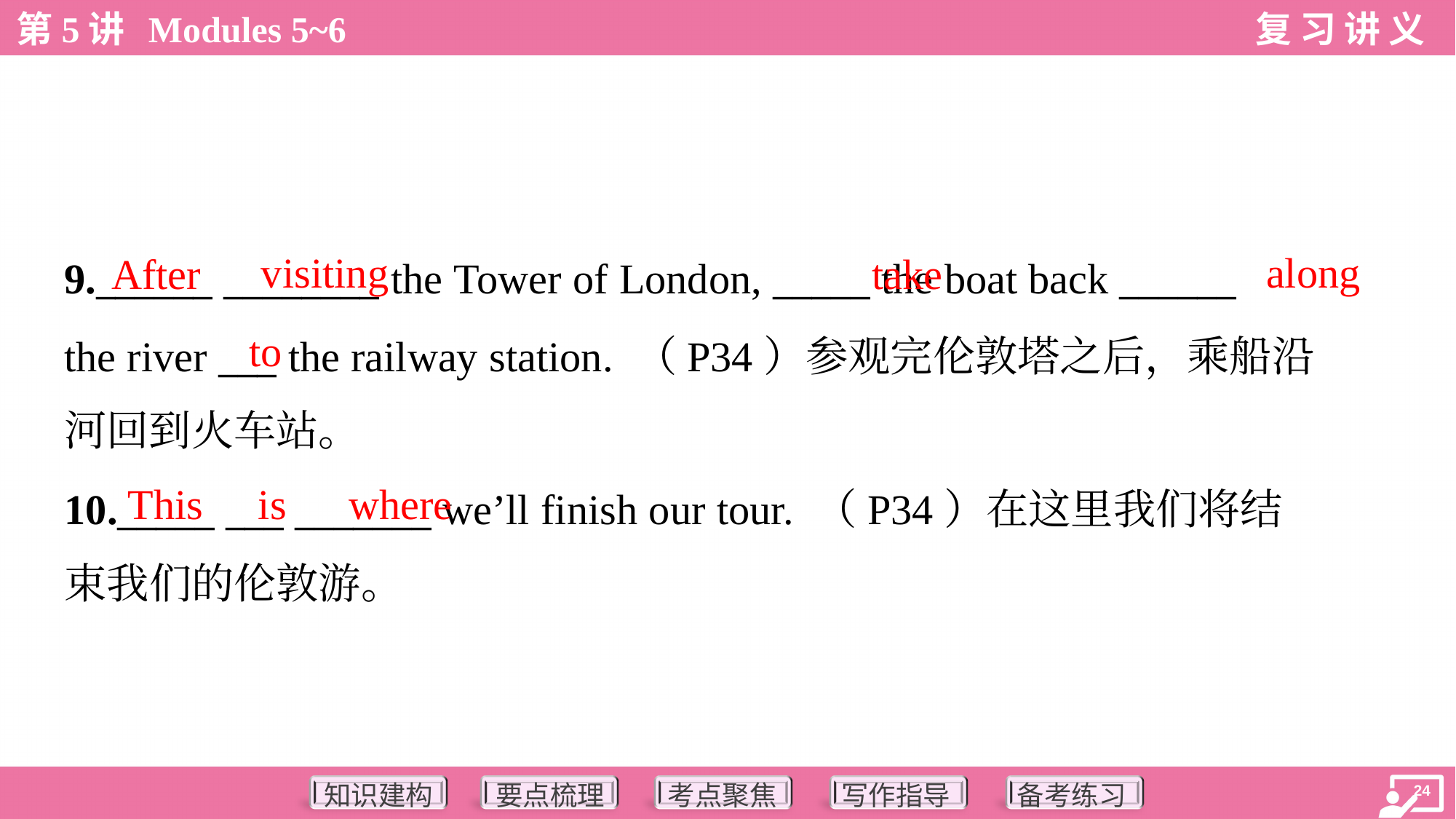

visiting
along
After
take
9.______ ________ the Tower of London, _____ the boat back ______
the river ___ the railway station. （P34）参观完伦敦塔之后，乘船沿
河回到火车站。
to
This
is
where
10._____ ___ _______ we’ll finish our tour. （P34）在这里我们将结
束我们的伦敦游。